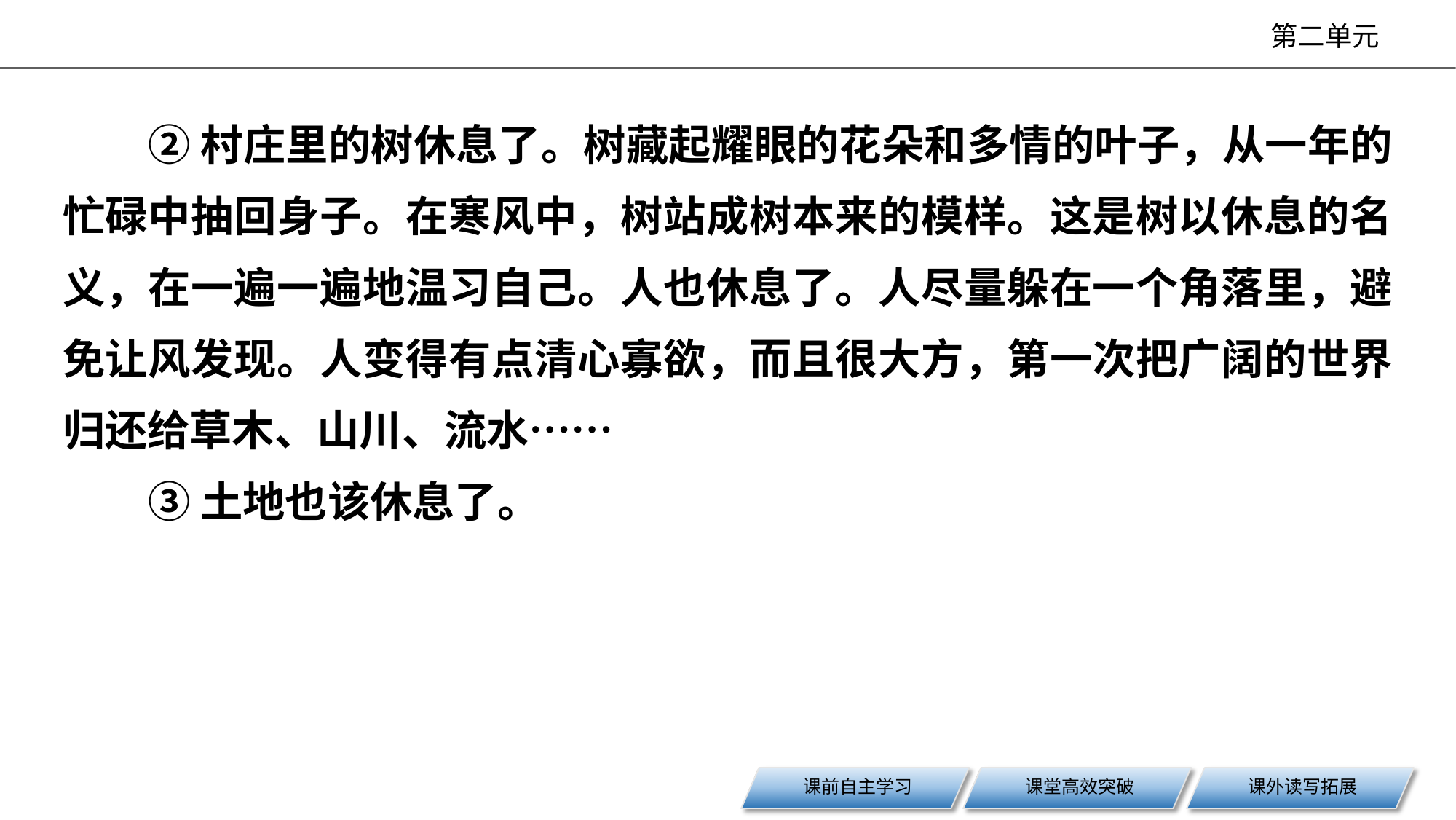

②村庄里的树休息了。树藏起耀眼的花朵和多情的叶子，从一年的忙碌中抽回身子。在寒风中，树站成树本来的模样。这是树以休息的名义，在一遍一遍地温习自己。人也休息了。人尽量躲在一个角落里，避免让风发现。人变得有点清心寡欲，而且很大方，第一次把广阔的世界归还给草木、山川、流水……
③土地也该休息了。